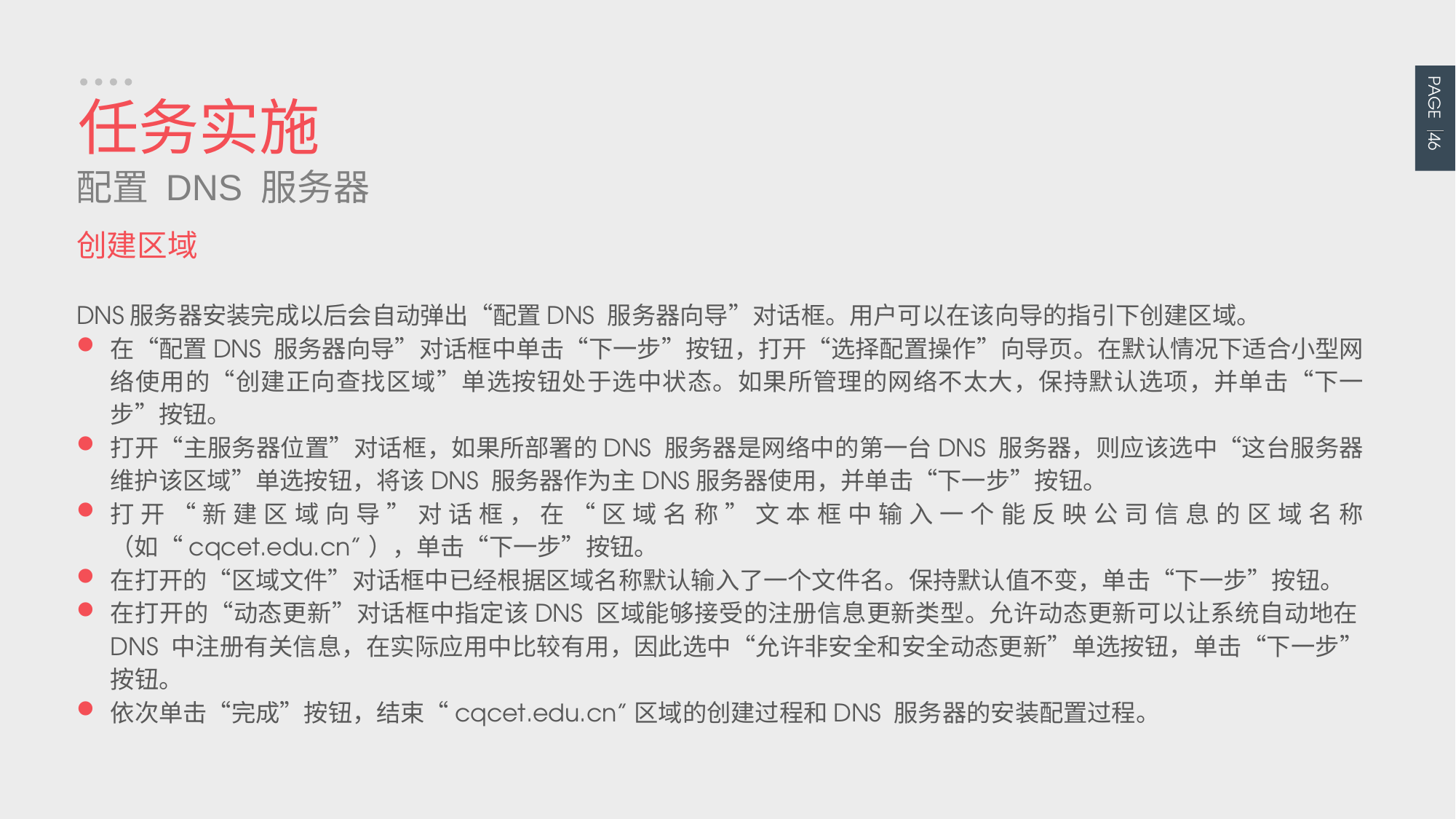

PAGE   46
任务实施
配置 DNS 服务器
创建区域

DNS服务器安装完成以后会自动弹出“配置DNS 服务器向导”对话框。用户可以在该向导的指引下创建区域。
在“配置DNS 服务器向导”对话框中单击“下一步”按钮，打开“选择配置操作”向导页。在默认情况下适合小型网络使用的“创建正向查找区域”单选按钮处于选中状态。如果所管理的网络不太大，保持默认选项，并单击“下一步”按钮。
打开“主服务器位置”对话框，如果所部署的DNS 服务器是网络中的第一台DNS 服务器，则应该选中“这台服务器维护该区域”单选按钮，将该DNS 服务器作为主DNS服务器使用，并单击“下一步”按钮。
打开“新建区域向导”对话框，在“区域名称”文本框中输入一个能反映公司信息的区域名称（如“cqcet.edu.cn”），单击“下一步”按钮。
在打开的“区域文件”对话框中已经根据区域名称默认输入了一个文件名。保持默认值不变，单击“下一步”按钮。
在打开的“动态更新”对话框中指定该DNS 区域能够接受的注册信息更新类型。允许动态更新可以让系统自动地在DNS 中注册有关信息，在实际应用中比较有用，因此选中“允许非安全和安全动态更新”单选按钮，单击“下一步”按钮。
依次单击“完成”按钮，结束“cqcet.edu.cn”区域的创建过程和DNS 服务器的安装配置过程。